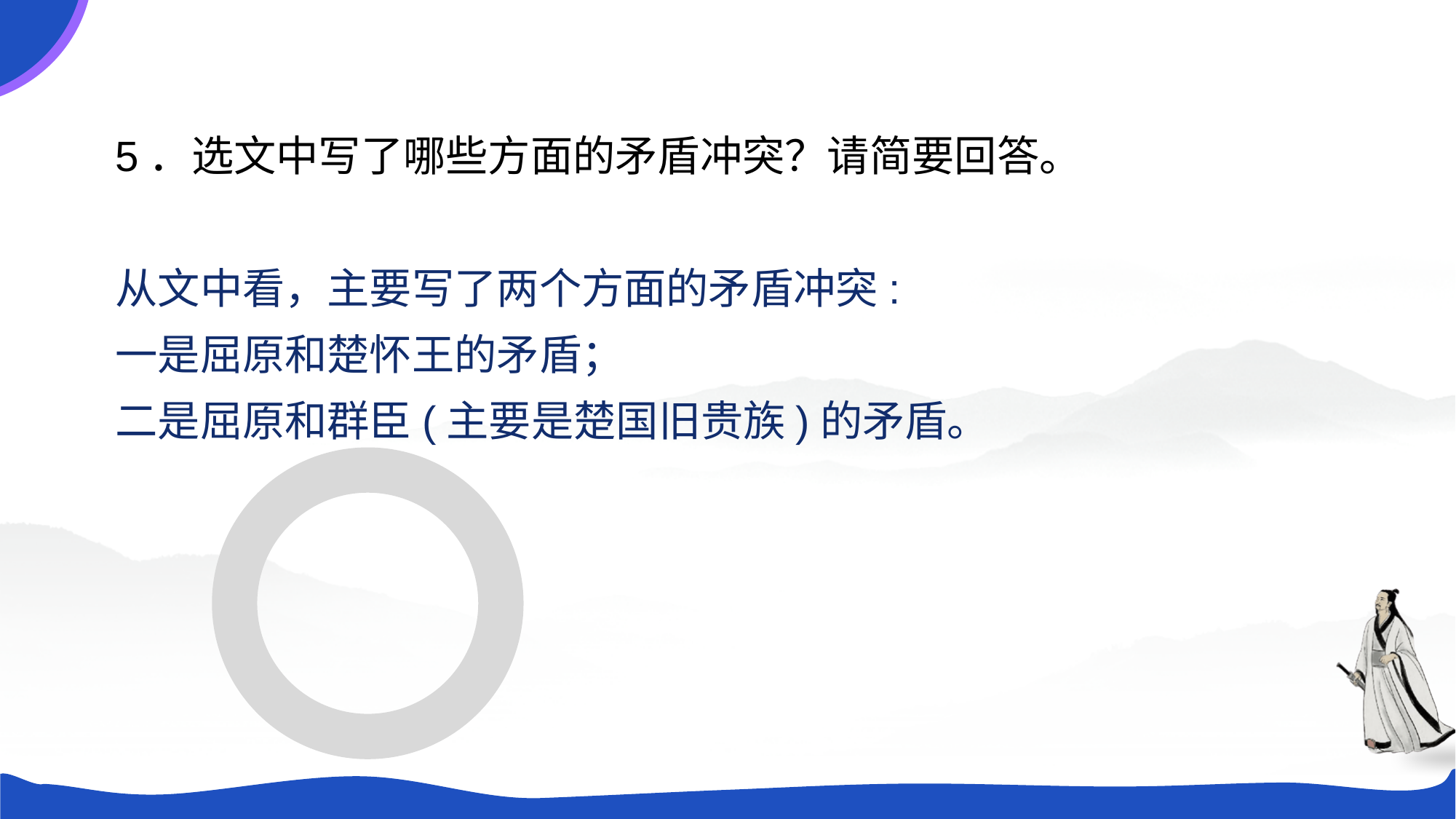

5．选文中写了哪些方面的矛盾冲突？请简要回答。

从文中看，主要写了两个方面的矛盾冲突:
一是屈原和楚怀王的矛盾；
二是屈原和群臣(主要是楚国旧贵族)的矛盾。